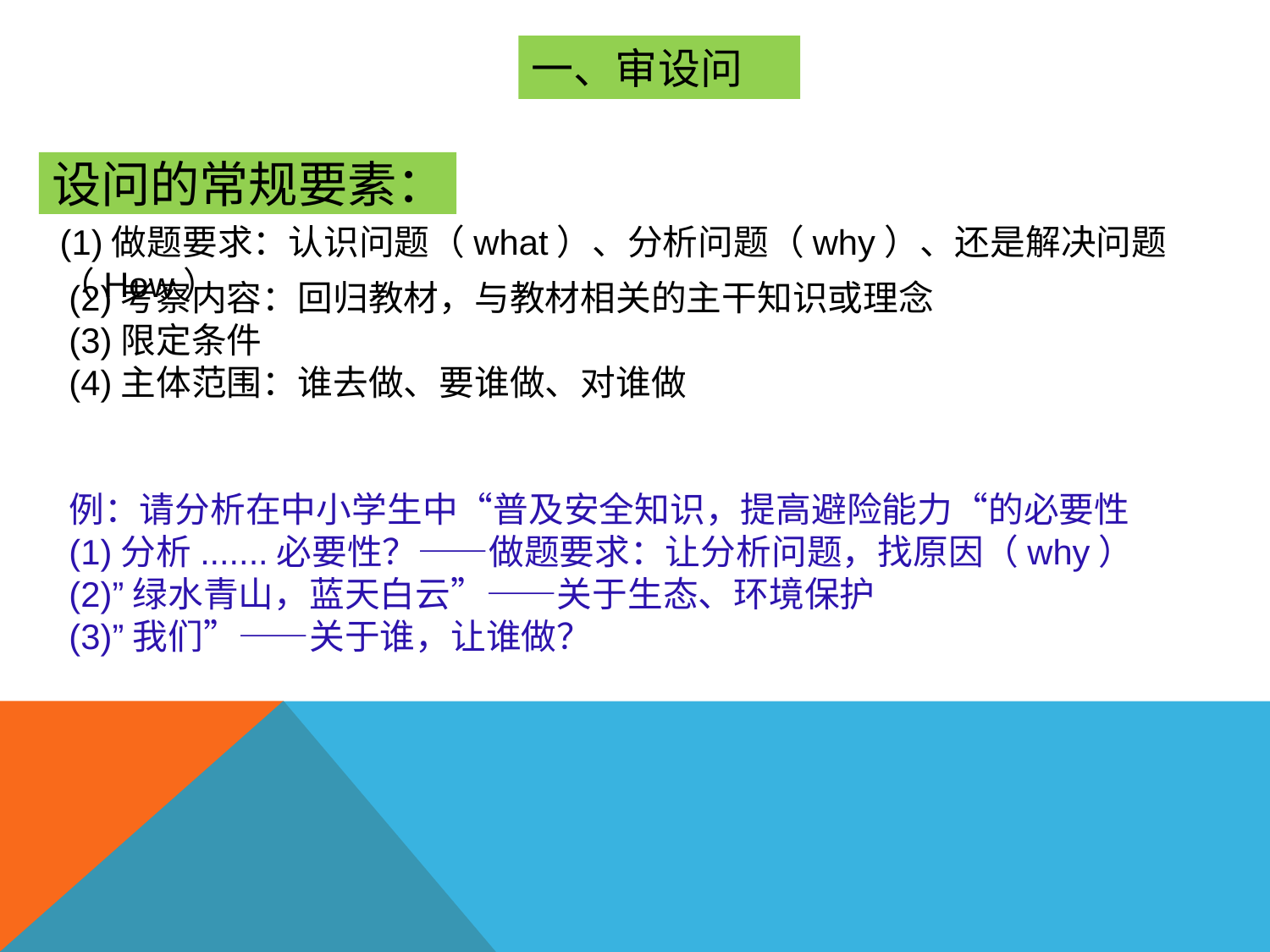

一、审设问
# 设问的常规要素：

(1)做题要求：认识问题（what）、分析问题（why）、还是解决问题（How）
(2)考察内容：回归教材，与教材相关的主干知识或理念
(3)限定条件
(4)主体范围：谁去做、要谁做、对谁做

例：请分析在中小学生中“普及安全知识，提高避险能力“的必要性
(1)分析.......必要性？——做题要求：让分析问题，找原因（why）
(2)”绿水青山，蓝天白云”——关于生态、环境保护
(3)”我们”——关于谁，让谁做？